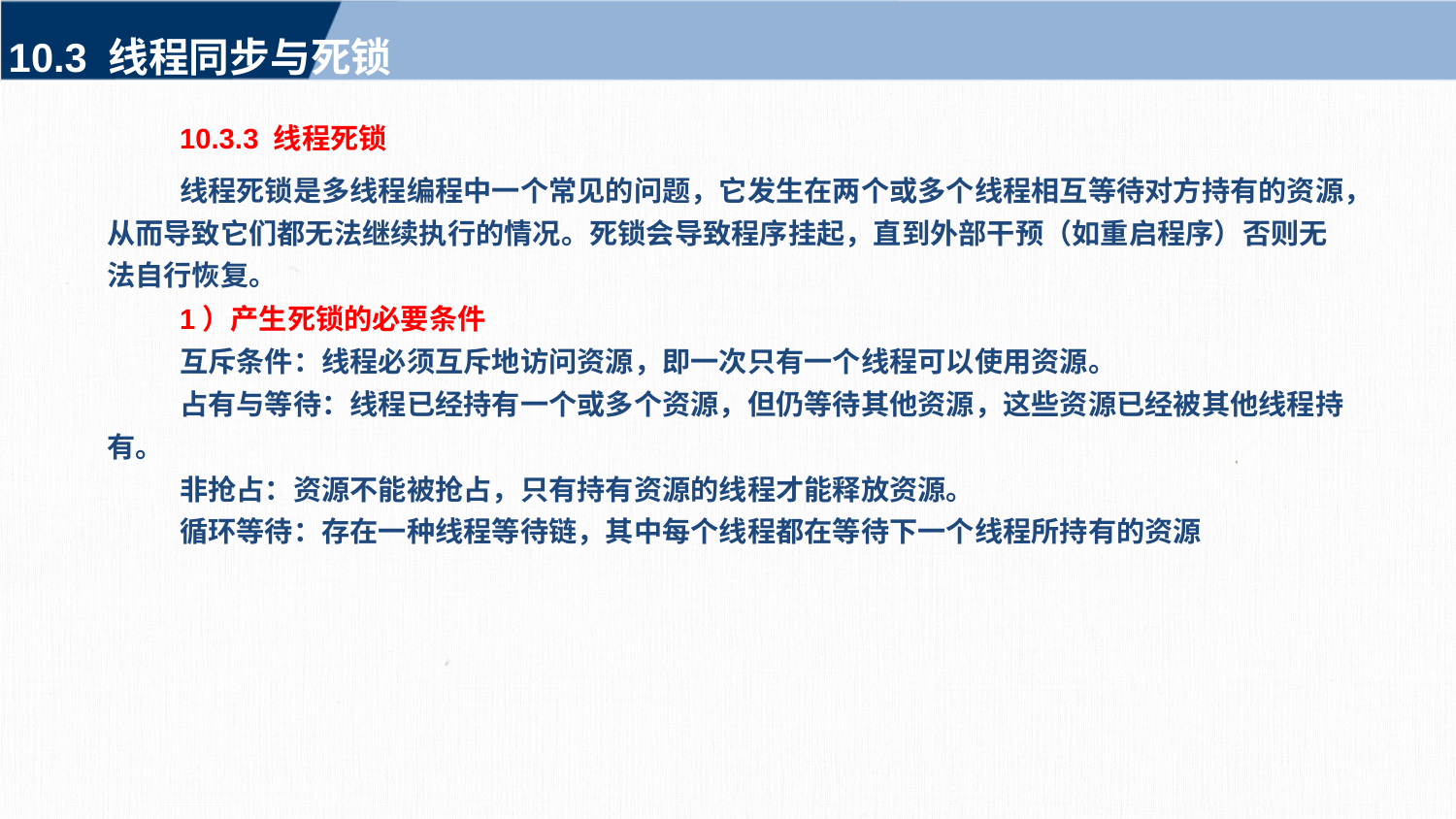

10.3 线程同步与死锁

10.3.3 线程死锁
线程死锁是多线程编程中一个常见的问题，它发生在两个或多个线程相互等待对方持有的资源，从而导致它们都无法继续执行的情况。死锁会导致程序挂起，直到外部干预（如重启程序）否则无法自行恢复。
1）产生死锁的必要条件
互斥条件：线程必须互斥地访问资源，即一次只有一个线程可以使用资源。
占有与等待：线程已经持有一个或多个资源，但仍等待其他资源，这些资源已经被其他线程持有。
非抢占：资源不能被抢占，只有持有资源的线程才能释放资源。
循环等待：存在一种线程等待链，其中每个线程都在等待下一个线程所持有的资源